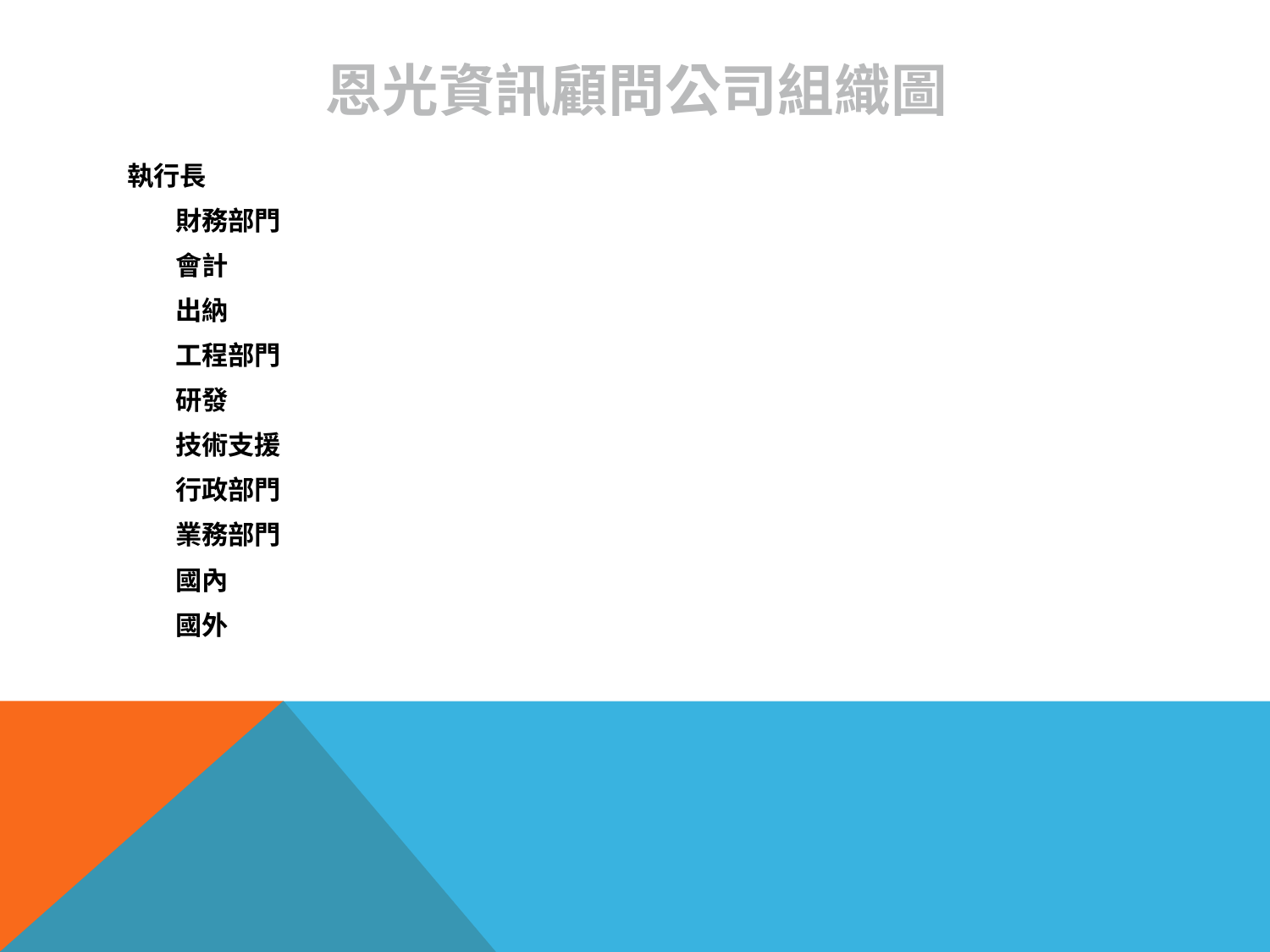

# 恩光資訊顧問公司組織圖
執行長
	財務部門
		會計
		出納
	工程部門
		研發
		技術支援
	行政部門
	業務部門
		國內
		國外